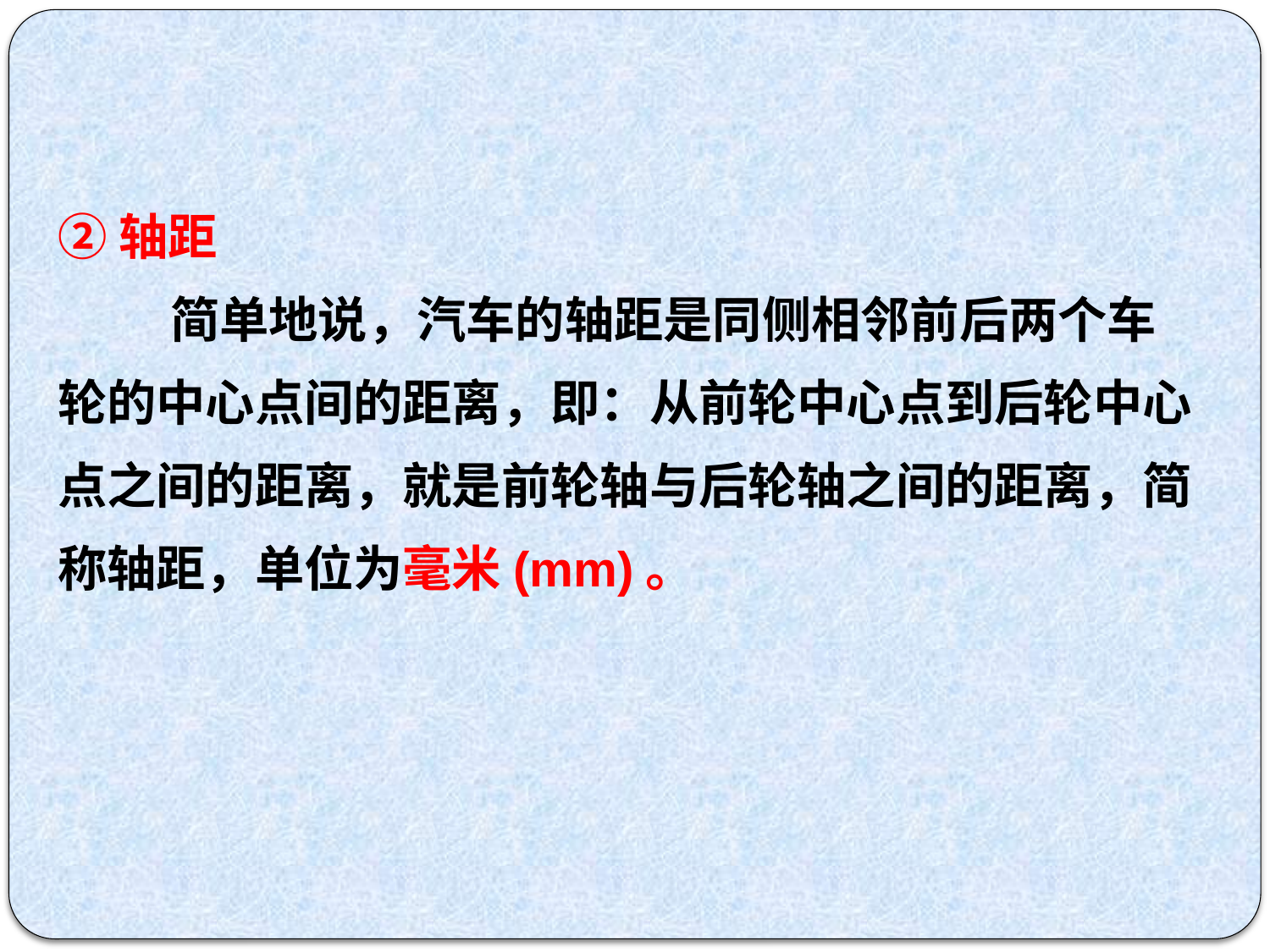

②轴距
         简单地说，汽车的轴距是同侧相邻前后两个车轮的中心点间的距离，即：从前轮中心点到后轮中心点之间的距离，就是前轮轴与后轮轴之间的距离，简称轴距，单位为毫米(mm)。